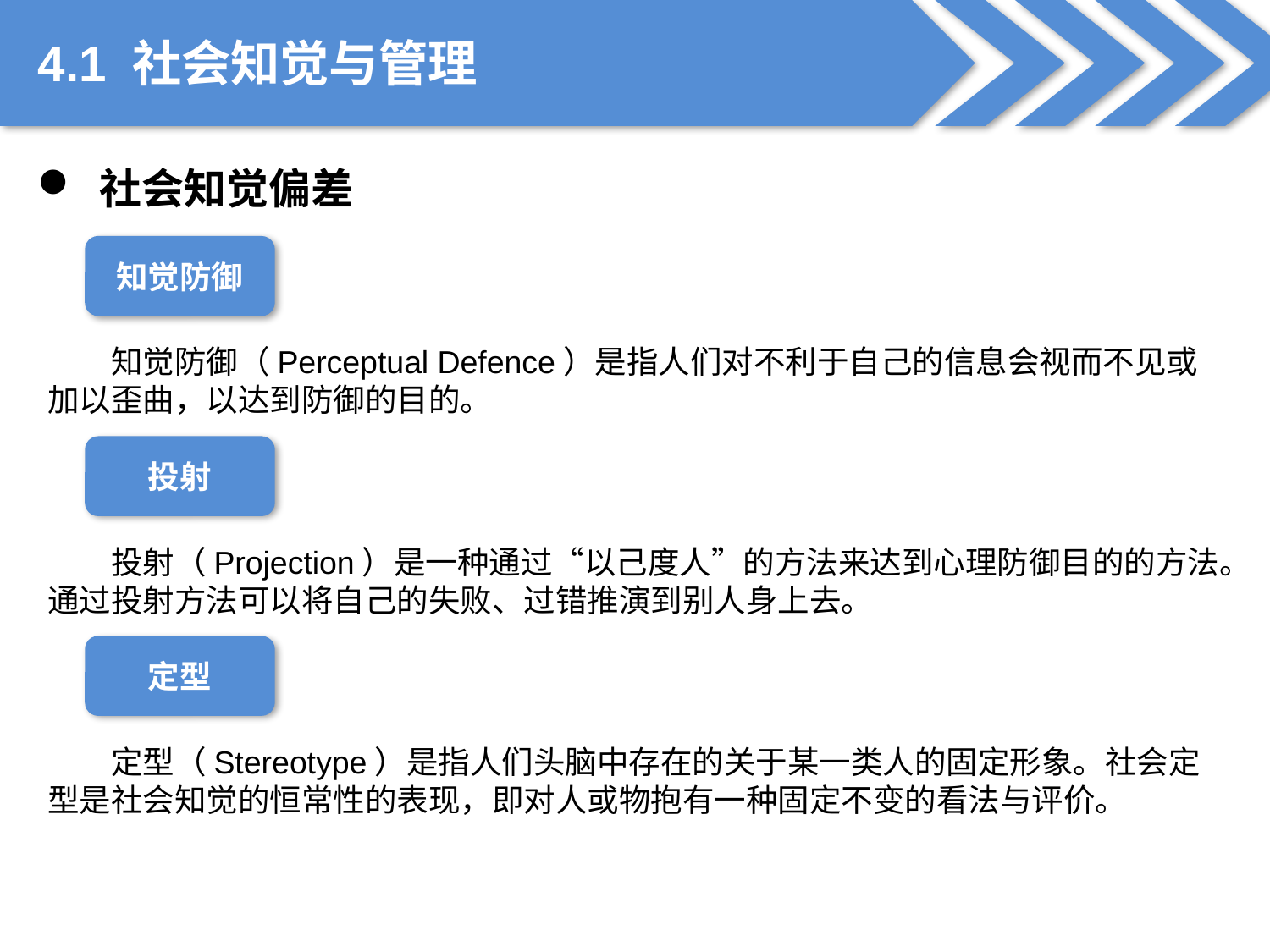

4.1 社会知觉与管理
 社会知觉偏差
知觉防御
知觉防御（Perceptual Defence）是指人们对不利于自己的信息会视而不见或加以歪曲，以达到防御的目的。
投射
投射（Projection）是一种通过“以己度人”的方法来达到心理防御目的的方法。通过投射方法可以将自己的失败、过错推演到别人身上去。
定型
定型（Stereotype）是指人们头脑中存在的关于某一类人的固定形象。社会定型是社会知觉的恒常性的表现，即对人或物抱有一种固定不变的看法与评价。